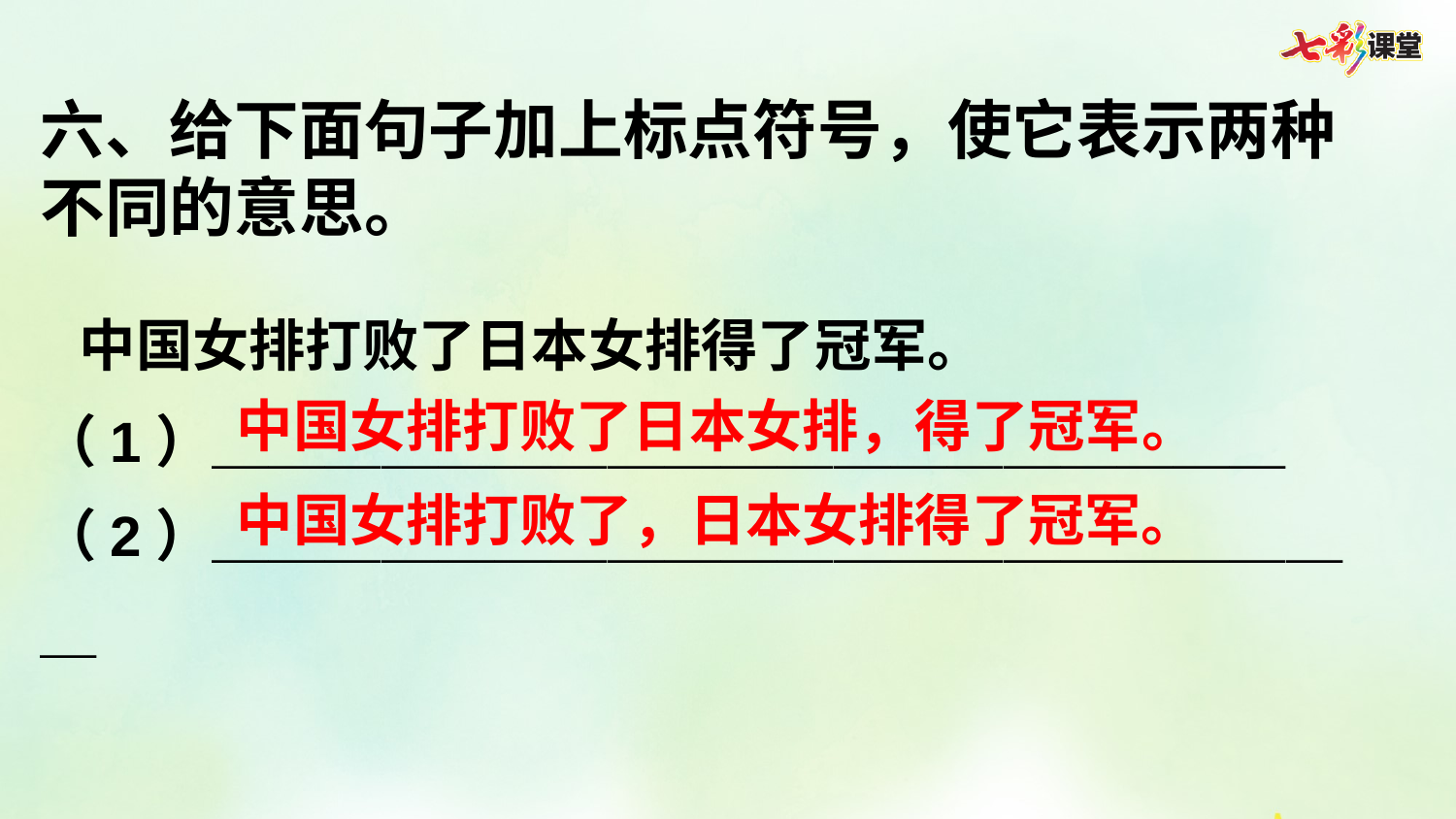

六、给下面句子加上标点符号，使它表示两种不同的意思。
  中国女排打败了日本女排得了冠军。
（1）＿＿＿＿＿＿＿＿＿＿＿＿＿＿＿＿＿＿＿
（2）＿＿＿＿＿＿＿＿＿＿＿＿＿＿＿＿＿＿＿＿＿
中国女排打败了日本女排，得了冠军。
中国女排打败了，日本女排得了冠军。